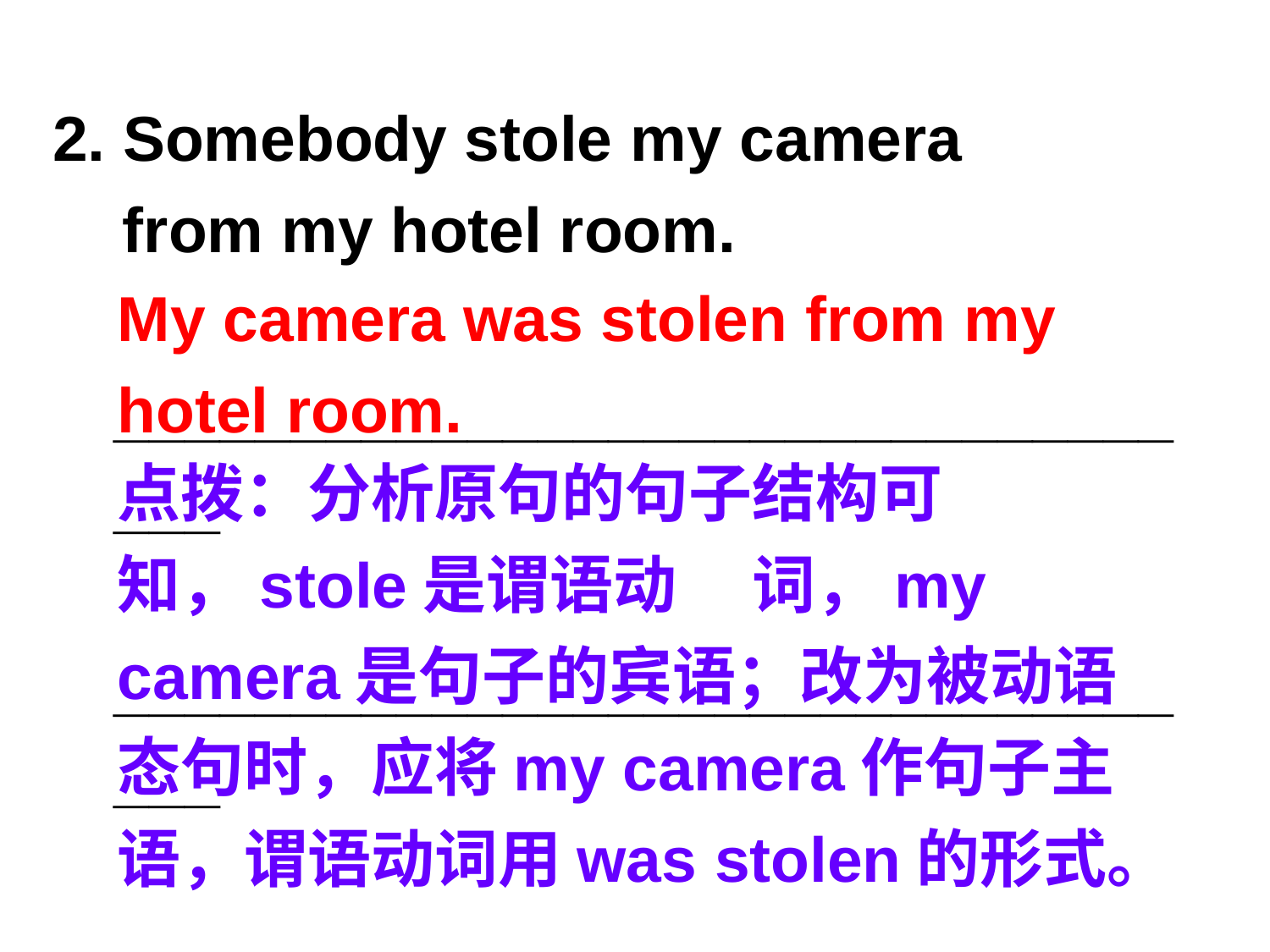

2. Somebody stole my camera
    from my hotel room.
    _________________________________
    _________________________________
My camera was stolen from my hotel room.
点拨：分析原句的句子结构可知，stole是谓语动	词，my camera是句子的宾语；改为被动语态句时，应将my camera作句子主语，谓语动词用was stolen的形式。